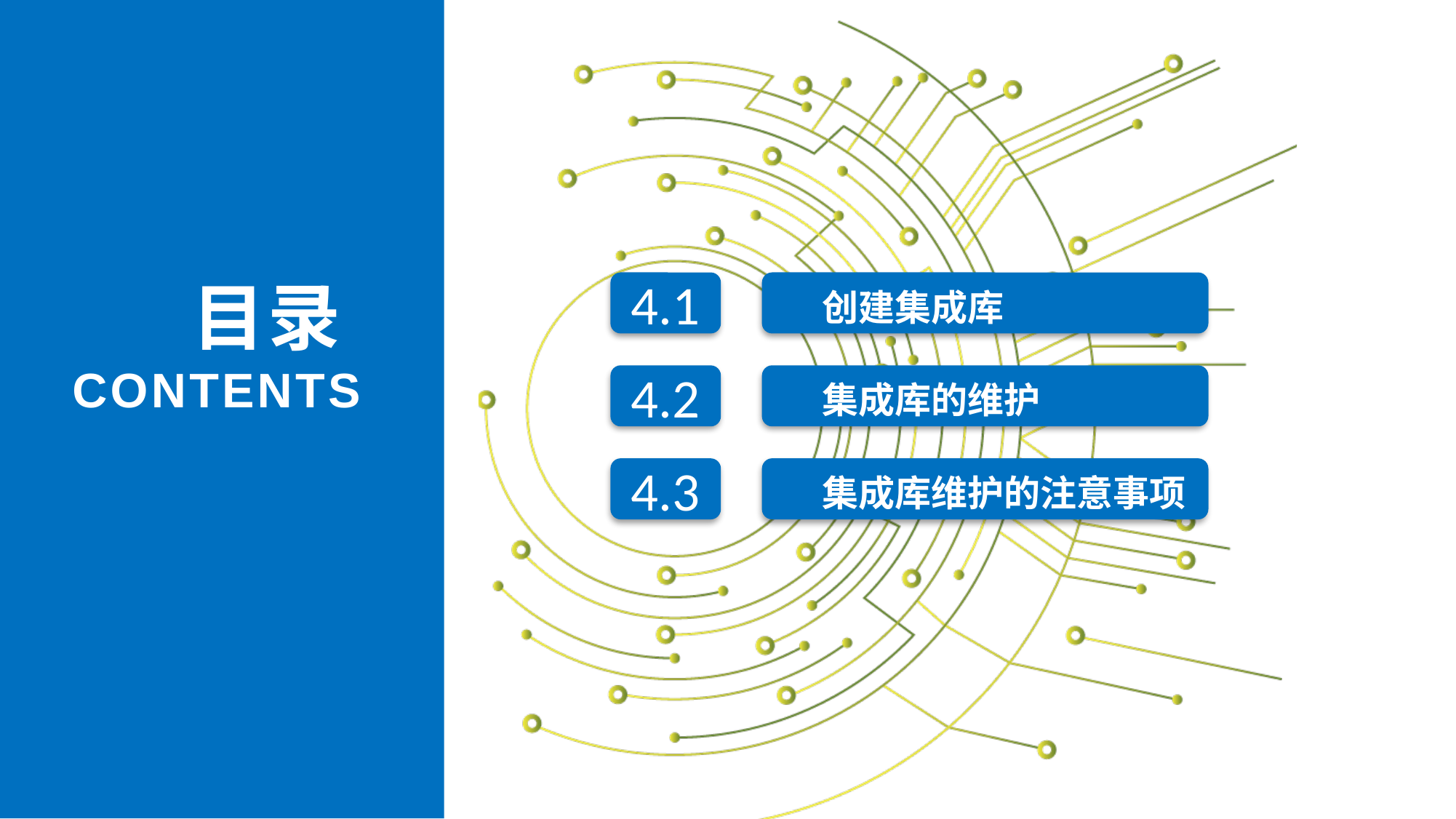

目录
CONTENTS

创建集成库
4.1

集成库的维护
4.2

集成库维护的注意事项
4.3